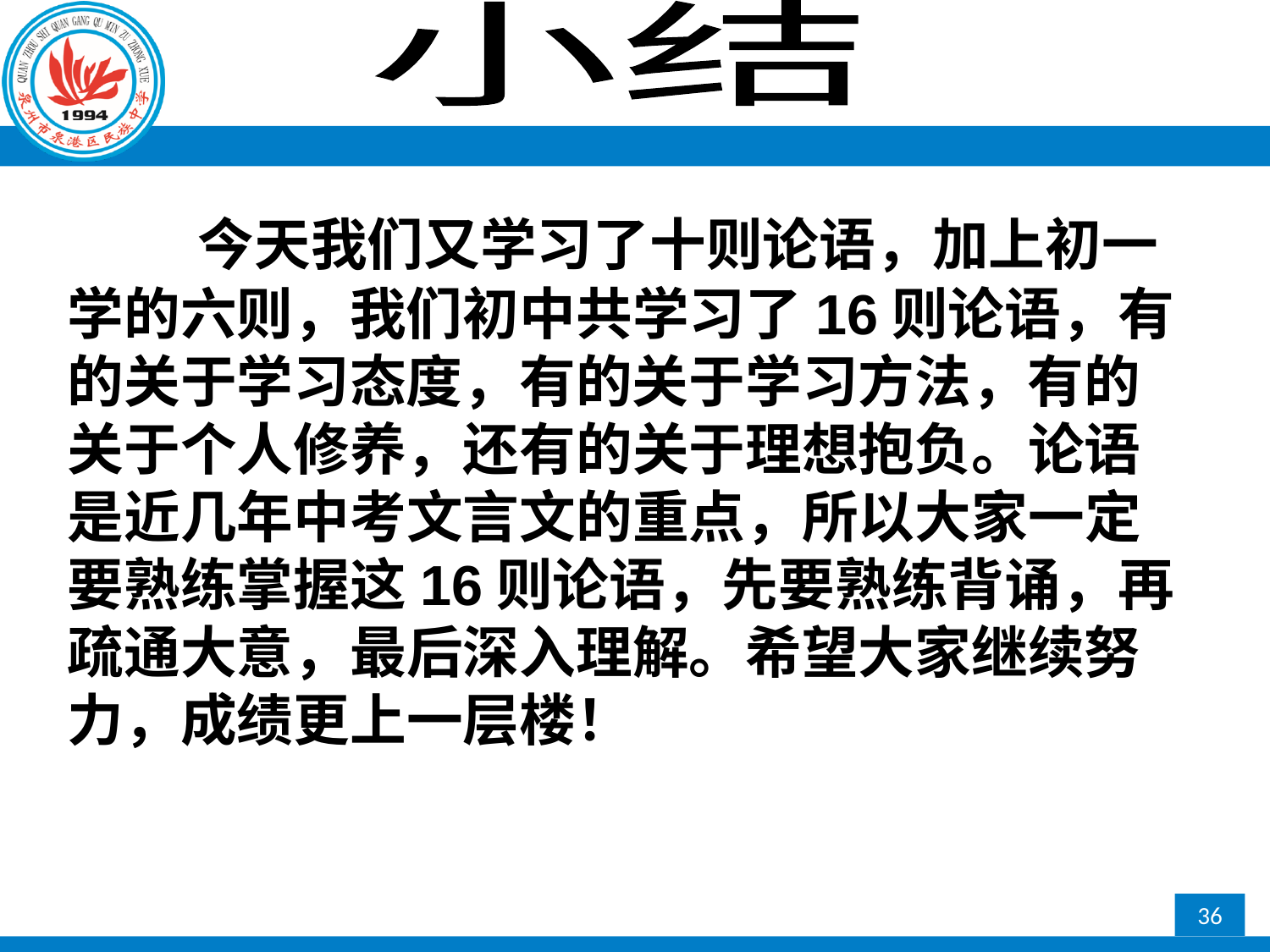

小结
        今天我们又学习了十则论语，加上初一学的六则，我们初中共学习了16则论语，有的关于学习态度，有的关于学习方法，有的关于个人修养，还有的关于理想抱负。论语是近几年中考文言文的重点，所以大家一定要熟练掌握这16则论语，先要熟练背诵，再疏通大意，最后深入理解。希望大家继续努力，成绩更上一层楼！